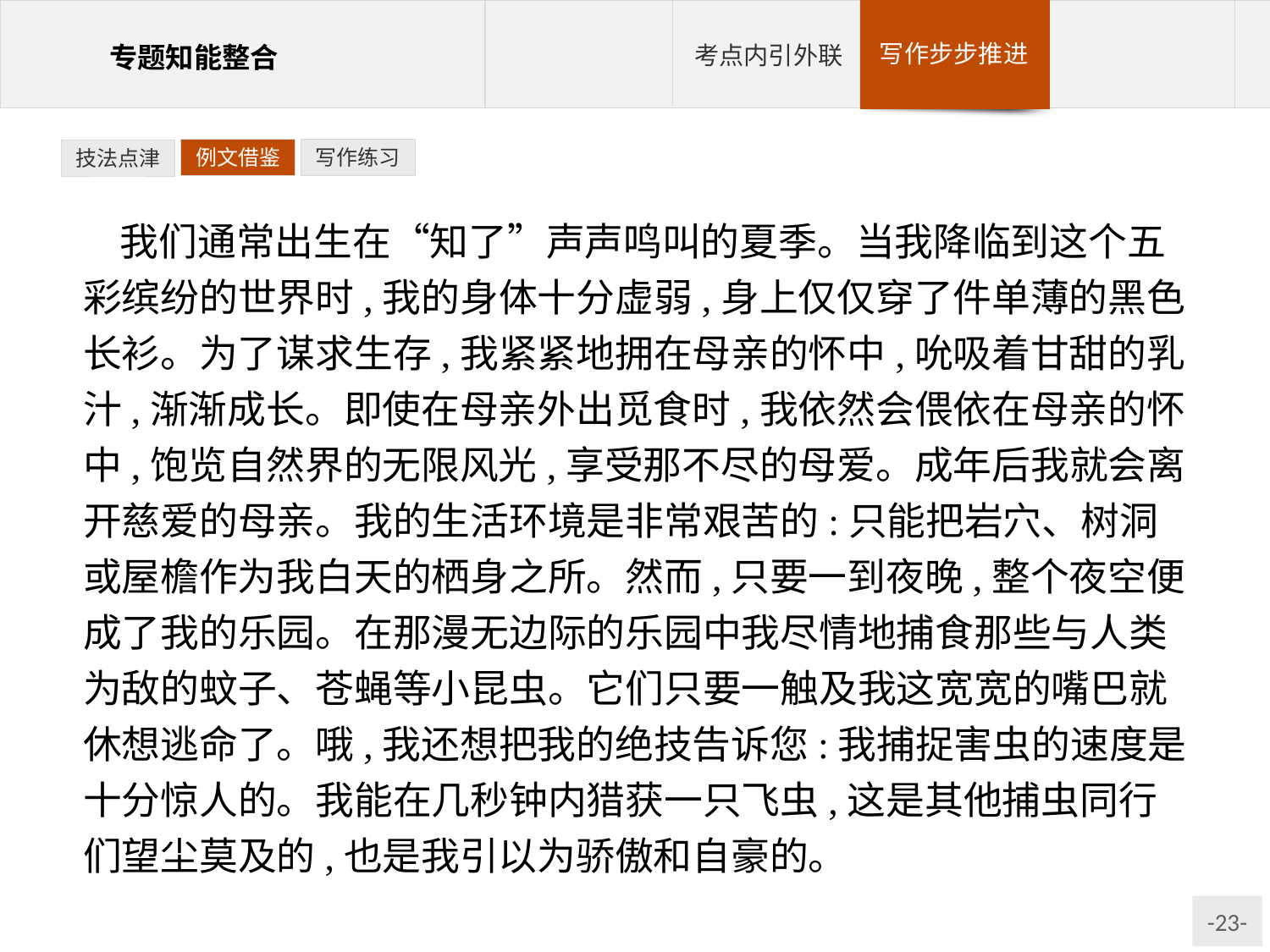

例文借鉴
写作练习
技法点津
我们通常出生在“知了”声声鸣叫的夏季。当我降临到这个五彩缤纷的世界时,我的身体十分虚弱,身上仅仅穿了件单薄的黑色长衫。为了谋求生存,我紧紧地拥在母亲的怀中,吮吸着甘甜的乳汁,渐渐成长。即使在母亲外出觅食时,我依然会偎依在母亲的怀中,饱览自然界的无限风光,享受那不尽的母爱。成年后我就会离开慈爱的母亲。我的生活环境是非常艰苦的:只能把岩穴、树洞或屋檐作为我白天的栖身之所。然而,只要一到夜晚,整个夜空便成了我的乐园。在那漫无边际的乐园中我尽情地捕食那些与人类为敌的蚊子、苍蝇等小昆虫。它们只要一触及我这宽宽的嘴巴就休想逃命了。哦,我还想把我的绝技告诉您:我捕捉害虫的速度是十分惊人的。我能在几秒钟内猎获一只飞虫,这是其他捕虫同行们望尘莫及的,也是我引以为骄傲和自豪的。